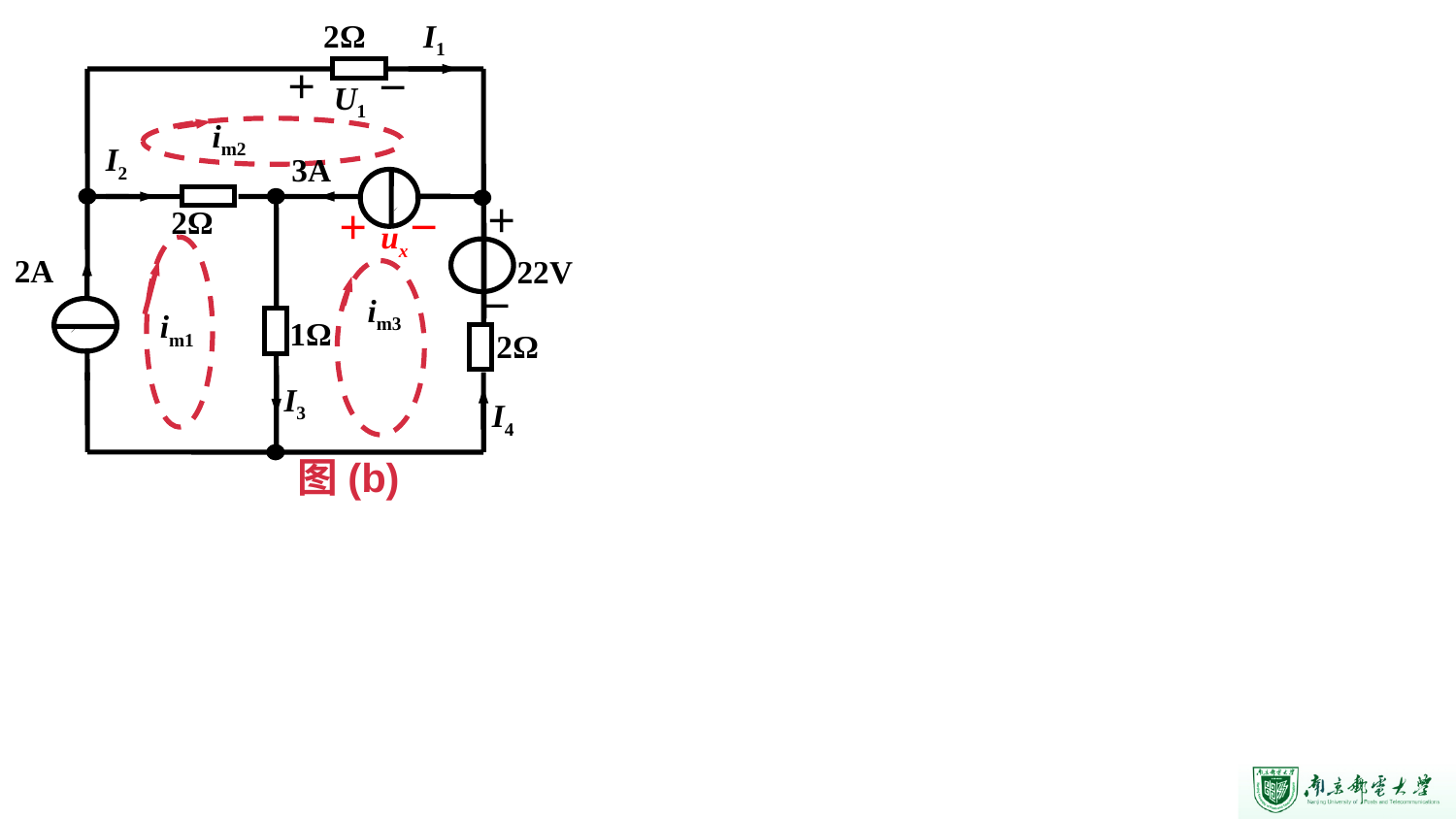

I1
2Ω

＋
－

U1
im2

I2

3A

＋
2Ω

2A
22V

－
im3
im1

1Ω

2Ω

I3

I4

图(b)
－
＋
ux